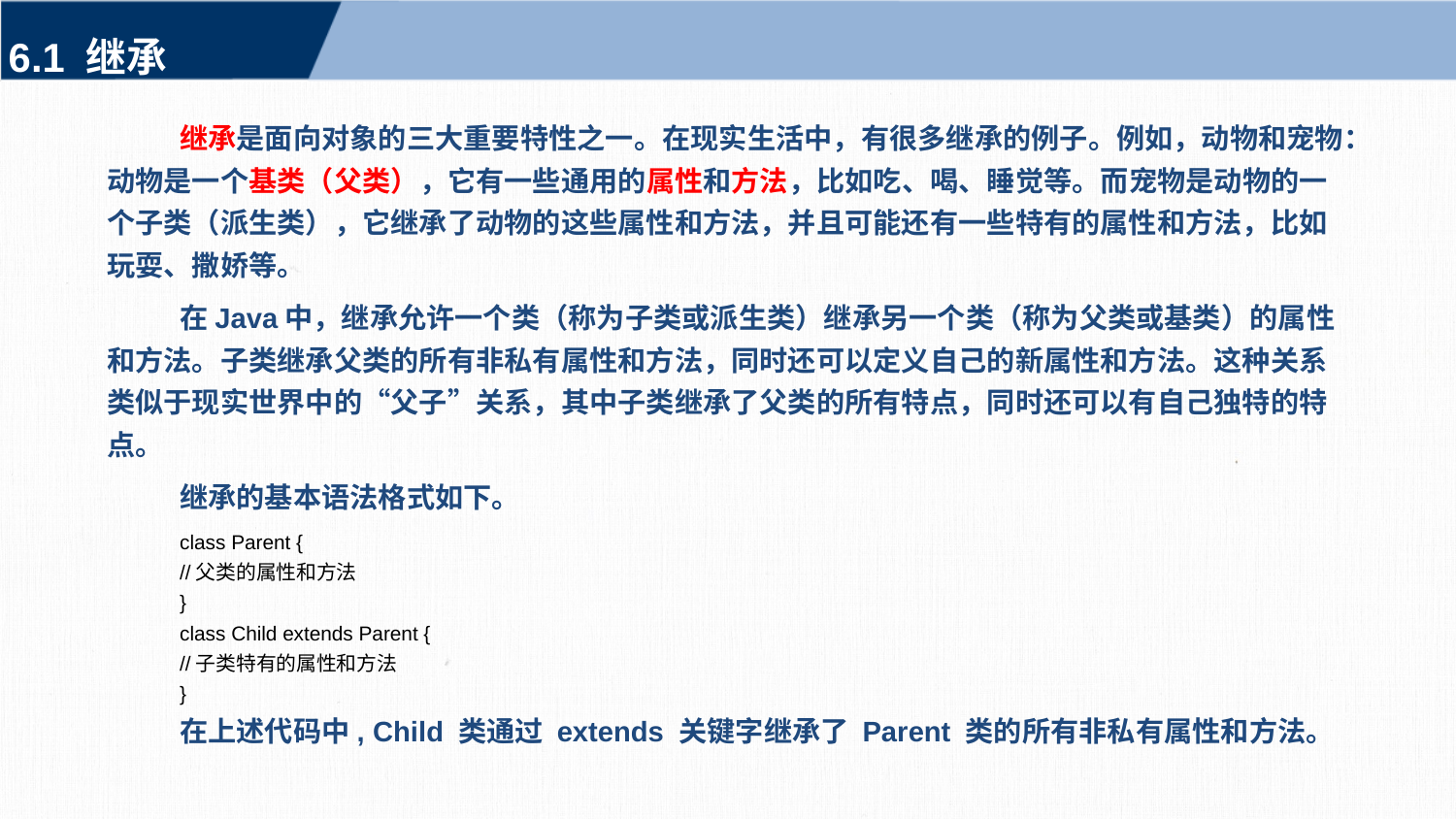

6.1 继承

继承是面向对象的三大重要特性之一。在现实生活中，有很多继承的例子。例如，动物和宠物：动物是一个基类（父类），它有一些通用的属性和方法，比如吃、喝、睡觉等。而宠物是动物的一个子类（派生类），它继承了动物的这些属性和方法，并且可能还有一些特有的属性和方法，比如玩耍、撒娇等。
在Java中，继承允许一个类（称为子类或派生类）继承另一个类（称为父类或基类）的属性和方法。子类继承父类的所有非私有属性和方法，同时还可以定义自己的新属性和方法。这种关系类似于现实世界中的“父子”关系，其中子类继承了父类的所有特点，同时还可以有自己独特的特点。
继承的基本语法格式如下。
class Parent {
//父类的属性和方法
}
class Child extends Parent {
//子类特有的属性和方法
}
在上述代码中, Child 类通过 extends 关键字继承了 Parent 类的所有非私有属性和方法。